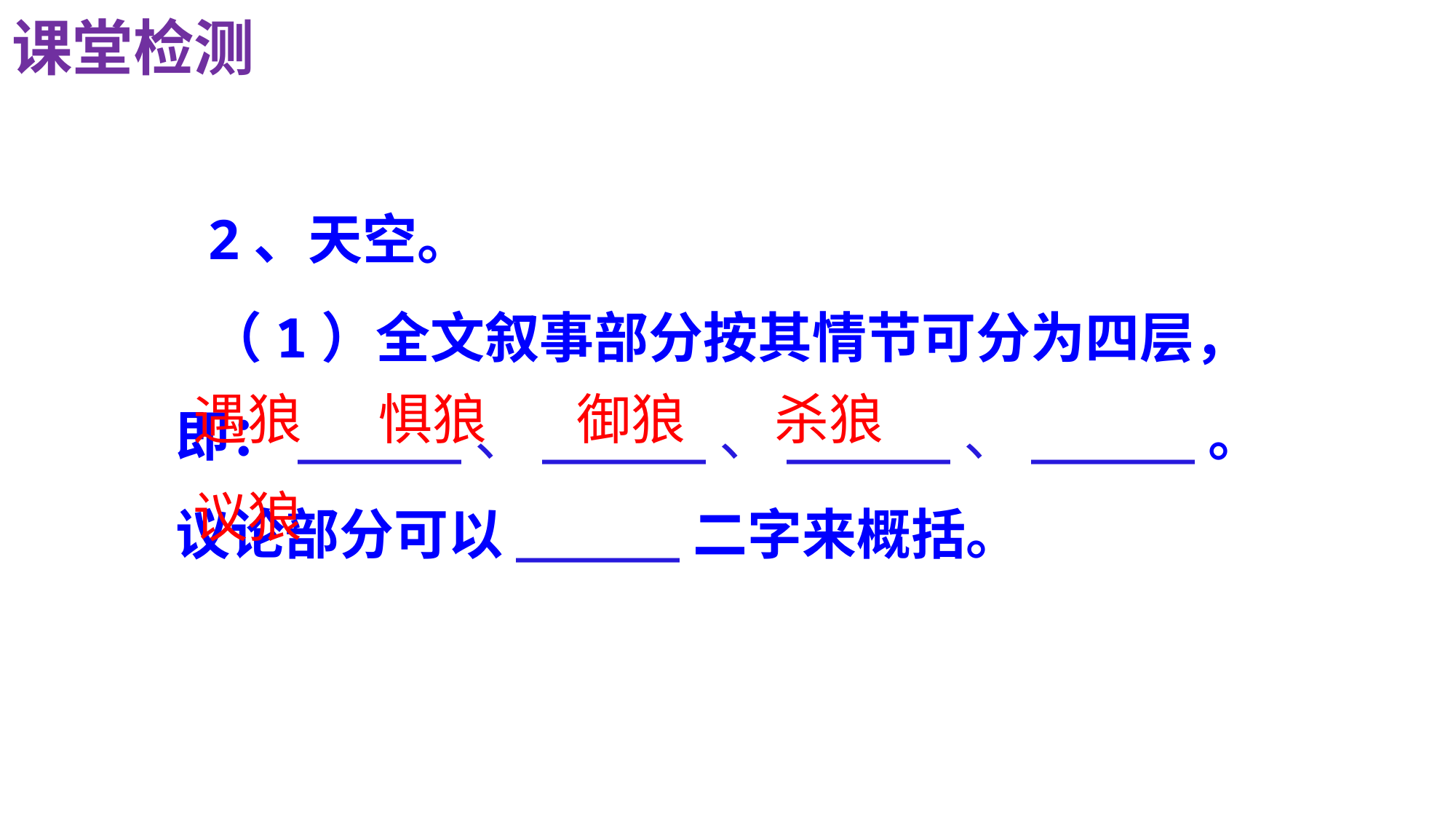

课堂检测
2、天空。
（1）全文叙事部分按其情节可分为四层，即：_____、_____、_____、_____。议论部分可以_____二字来概括。

遇狼
御狼
惧狼
杀狼
议狼